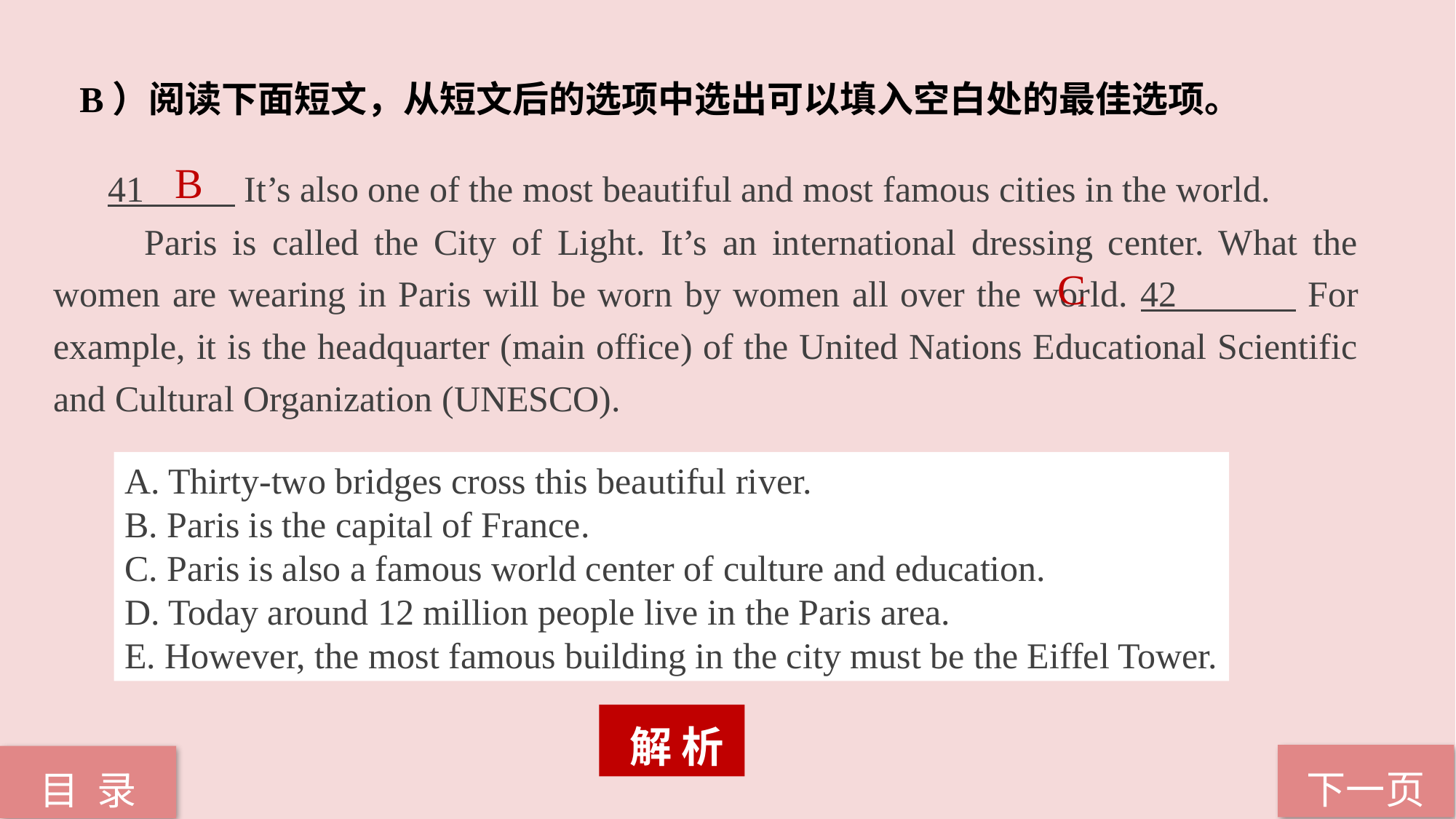

B）阅读下面短文，从短文后的选项中选出可以填入空白处的最佳选项。
B
      41           It’s also one of the most beautiful and most famous cities in the world.
      Paris is called the City of Light. It’s an international dressing center. What the women are wearing in Paris will be worn by women all over the world. 42           For example, it is the headquarter (main office) of the United Nations Educational Scientific and Cultural Organization (UNESCO).
C
A. Thirty-two bridges cross this beautiful river.
B. Paris is the capital of France.
C. Paris is also a famous world center of culture and education.
D. Today around 12 million people live in the Paris area.
E. However, the most famous building in the city must be the Eiffel Tower.
 解 析